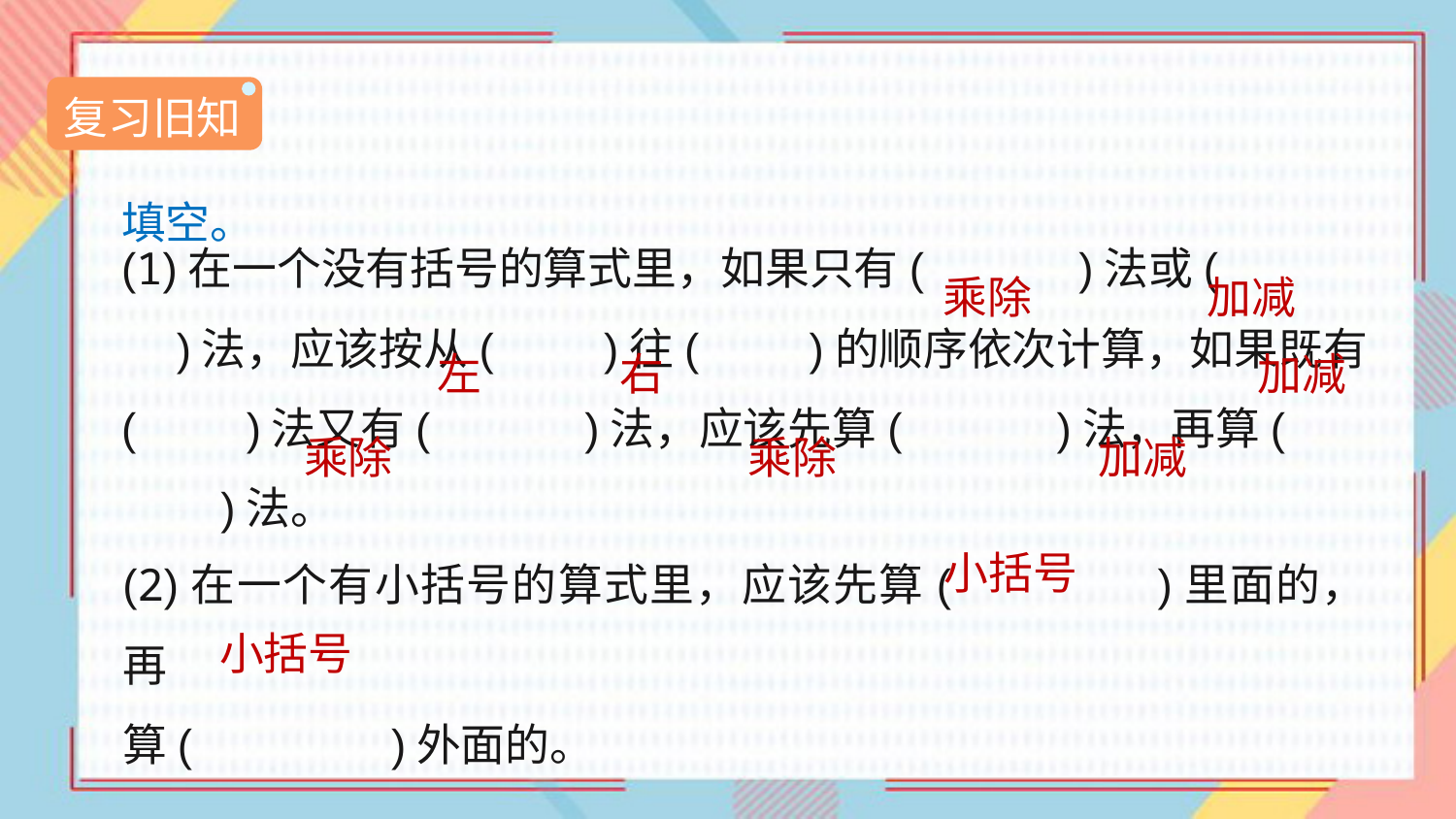

复习旧知
填空。
(1)在一个没有括号的算式里，如果只有(　　　)法或(　　　)法，应该按从(　　)往(　　)的顺序依次计算，如果既有(　　)法又有(　　　)法，应该先算(　　　)法，再算(　　　)法。
乘除
加减
左
右
加减
乘除
乘除
加减
(2)在一个有小括号的算式里，应该先算(　　　　)里面的，再
算(　　　　)外面的。
小括号
小括号